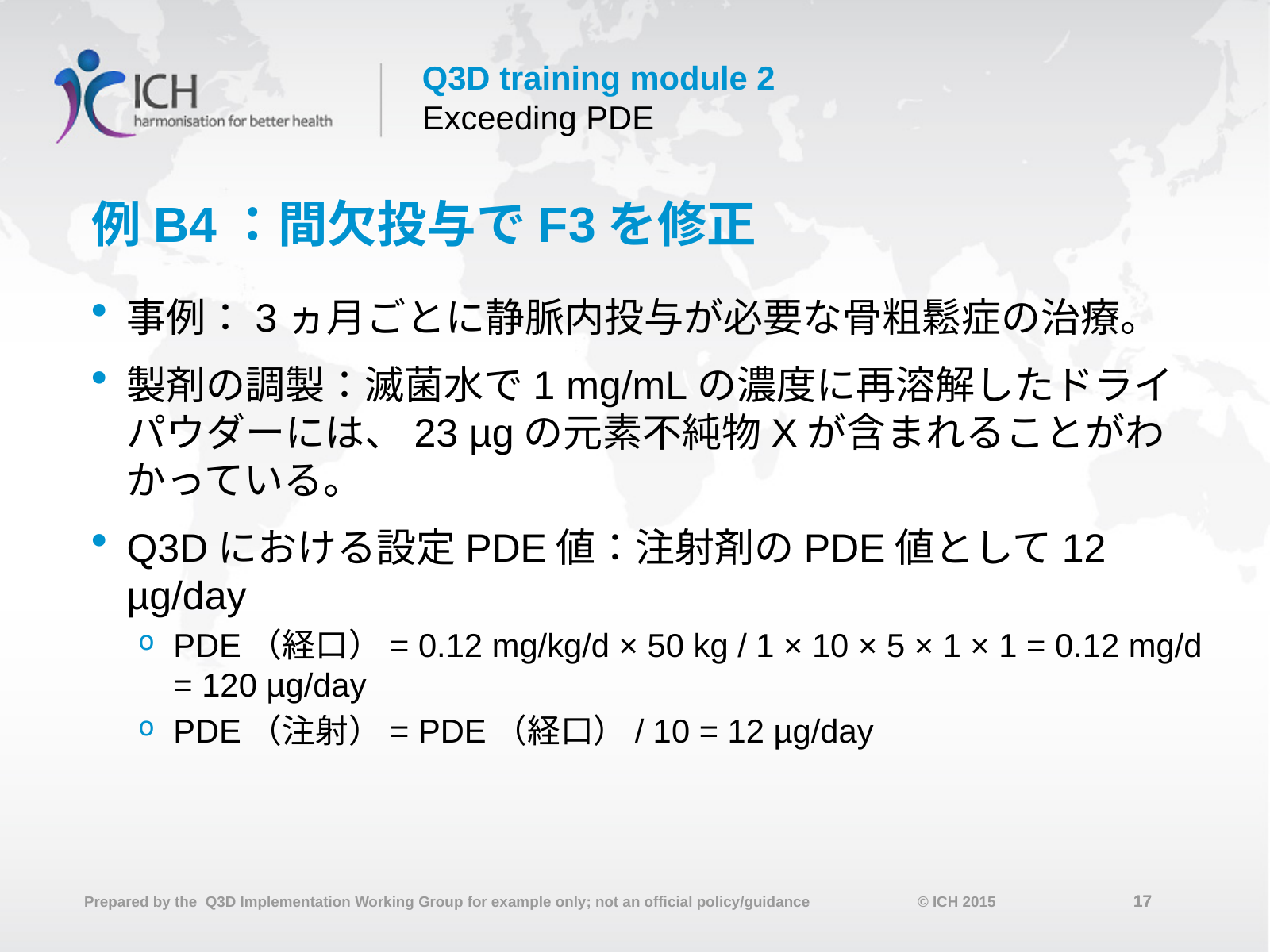

# 例B4：間欠投与でF3を修正
事例：3ヵ月ごとに静脈内投与が必要な骨粗鬆症の治療。
製剤の調製：滅菌水で1 mg/mLの濃度に再溶解したドライパウダーには、23 µgの元素不純物Xが含まれることがわかっている。
Q3Dにおける設定PDE値：注射剤のPDE値として12 µg/day
PDE（経口）= 0.12 mg/kg/d × 50 kg / 1 × 10 × 5 × 1 × 1 = 0.12 mg/d = 120 µg/day
PDE（注射）= PDE（経口）/ 10 = 12 µg/day